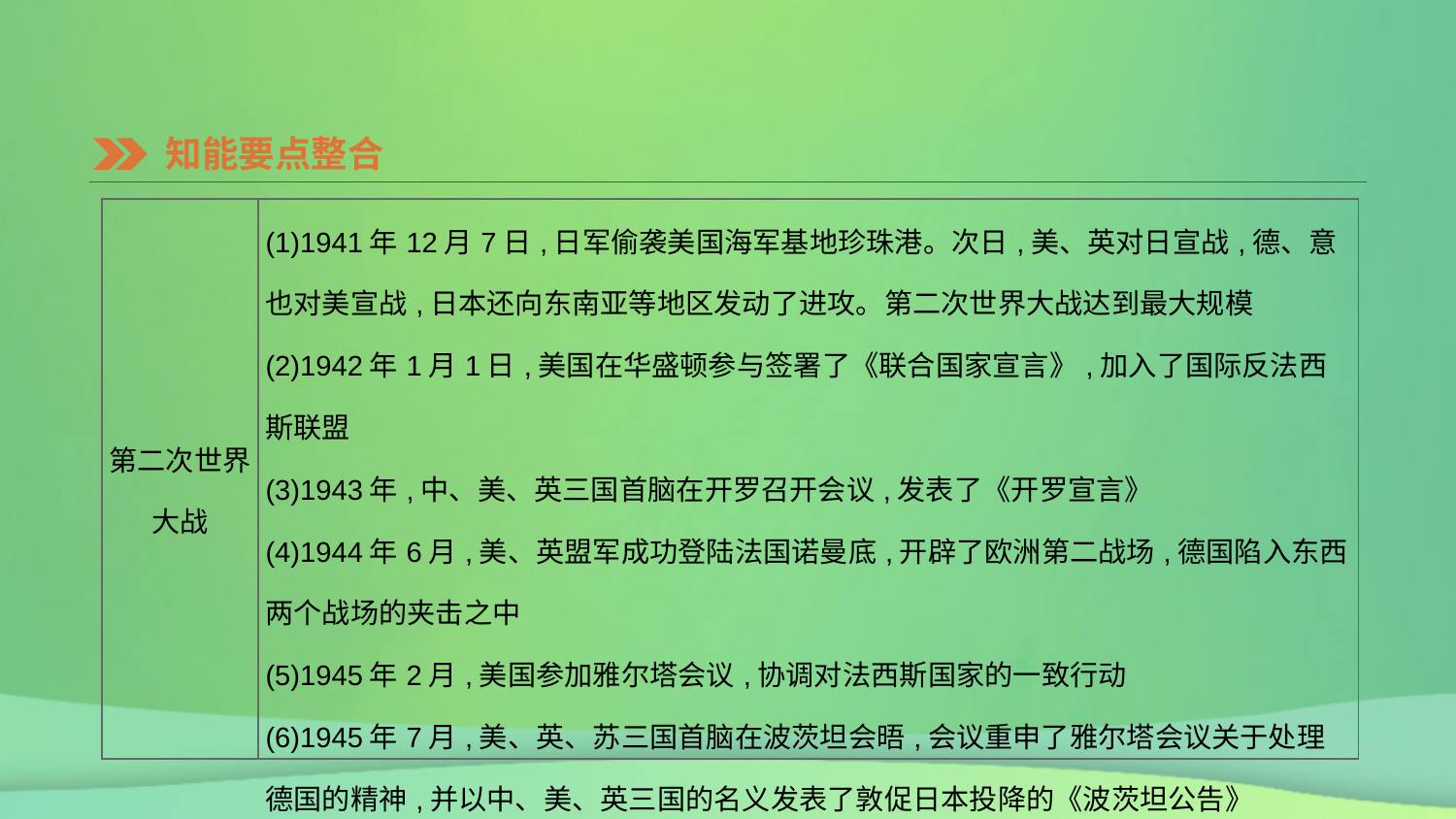

知能要点整合

| 第二次世界 大战 | (1)1941年12月7日,日军偷袭美国海军基地珍珠港。次日,美、英对日宣战,德、意也对美宣战,日本还向东南亚等地区发动了进攻。第二次世界大战达到最大规模 (2)1942年1月1日,美国在华盛顿参与签署了《联合国家宣言》,加入了国际反法西斯联盟 (3)1943年,中、美、英三国首脑在开罗召开会议,发表了《开罗宣言》 (4)1944年6月,美、英盟军成功登陆法国诺曼底,开辟了欧洲第二战场,德国陷入东西两个战场的夹击之中 (5)1945年2月,美国参加雅尔塔会议,协调对法西斯国家的一致行动 (6)1945年7月,美、英、苏三国首脑在波茨坦会晤,会议重申了雅尔塔会议关于处理德国的精神,并以中、美、英三国的名义发表了敦促日本投降的《波茨坦公告》 (7)1945年8月上旬,美国向日本投下两枚原子弹 |
| --- | --- |